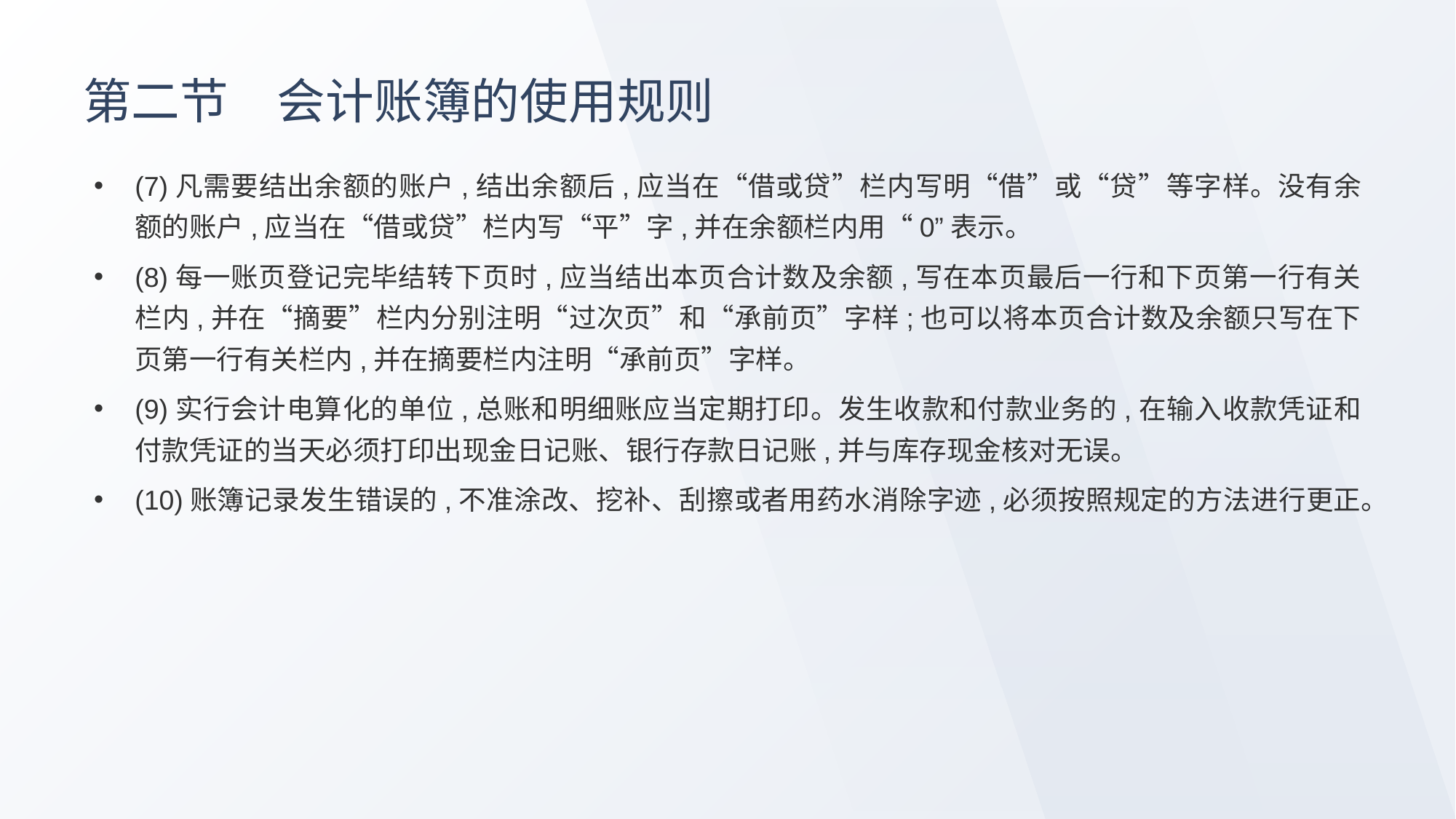

# 第二节　会计账簿的使用规则
(7)凡需要结出余额的账户,结出余额后,应当在“借或贷”栏内写明“借”或“贷”等字样。没有余额的账户,应当在“借或贷”栏内写“平”字,并在余额栏内用“0”表示。
(8)每一账页登记完毕结转下页时,应当结出本页合计数及余额,写在本页最后一行和下页第一行有关栏内,并在“摘要”栏内分别注明“过次页”和“承前页”字样;也可以将本页合计数及余额只写在下页第一行有关栏内,并在摘要栏内注明“承前页”字样。
(9)实行会计电算化的单位,总账和明细账应当定期打印。发生收款和付款业务的,在输入收款凭证和付款凭证的当天必须打印出现金日记账、银行存款日记账,并与库存现金核对无误。
(10)账簿记录发生错误的,不准涂改、挖补、刮擦或者用药水消除字迹,必须按照规定的方法进行更正。